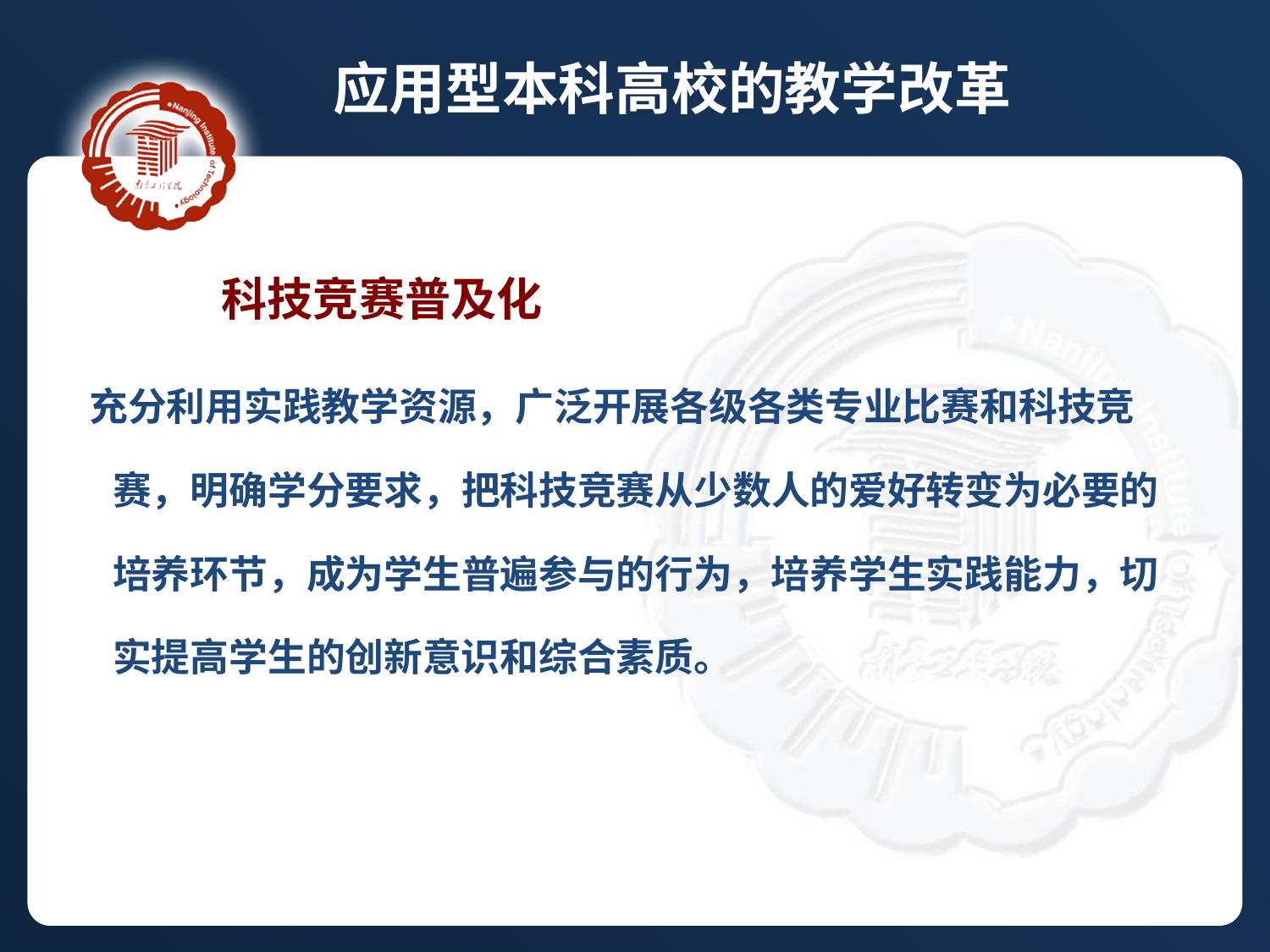

应用型本科高校的教学改革
                      科技竞赛普及化
         充分利用实践教学资源，广泛开展各级各类专业比赛和科技竞赛，明确学分要求，把科技竞赛从少数人的爱好转变为必要的培养环节，成为学生普遍参与的行为，培养学生实践能力，切实提高学生的创新意识和综合素质。